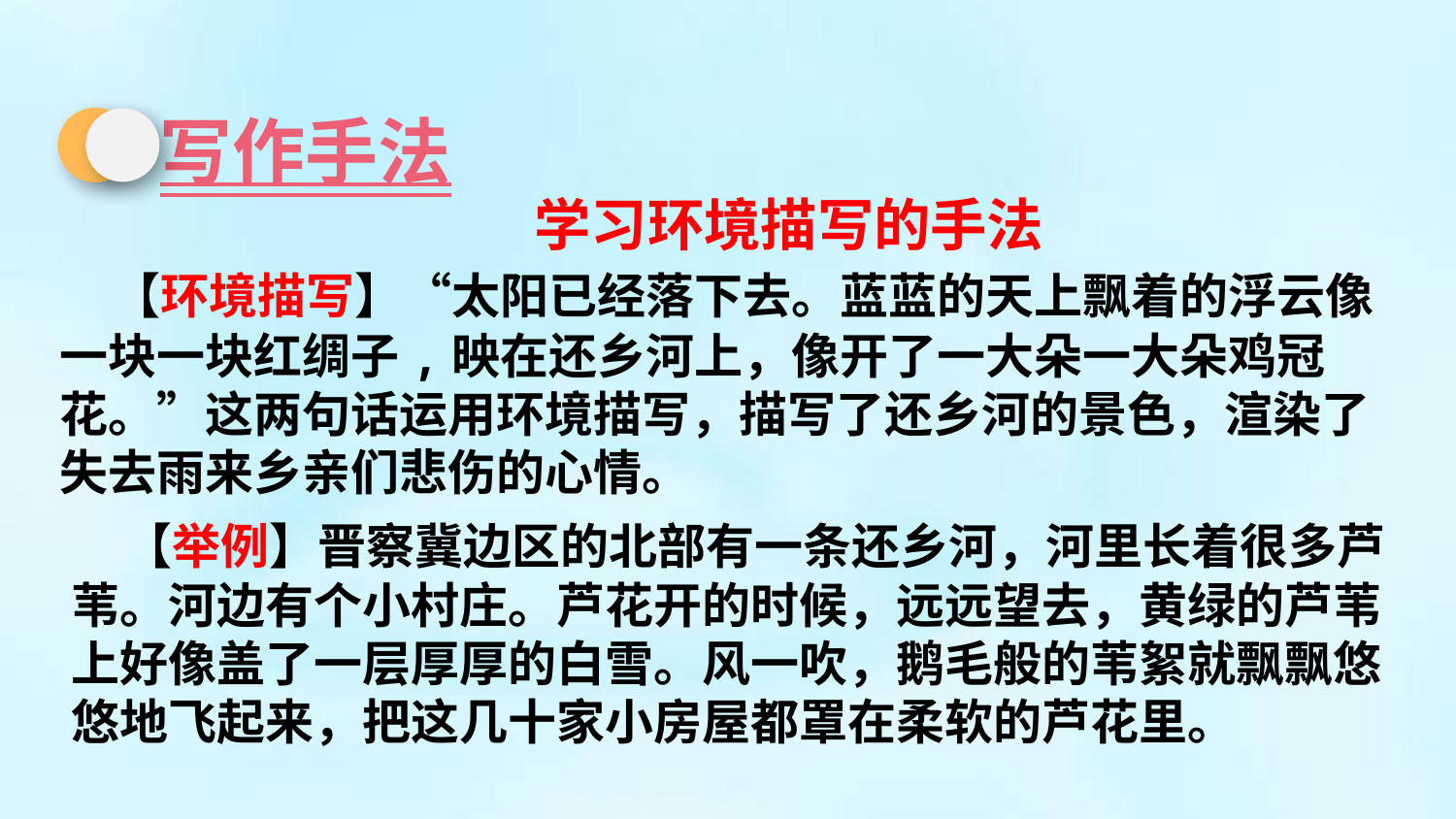

写作手法

学习环境描写的手法
   【环境描写】“太阳已经落下去。蓝蓝的天上飘着的浮云像一块一块红绸子,映在还乡河上，像开了一大朵一大朵鸡冠花。”这两句话运用环境描写，描写了还乡河的景色，渲染了失去雨来乡亲们悲伤的心情。
   【举例】晋察冀边区的北部有一条还乡河，河里长着很多芦苇。河边有个小村庄。芦花开的时候，远远望去，黄绿的芦苇上好像盖了一层厚厚的白雪。风一吹，鹅毛般的苇絮就飘飘悠悠地飞起来，把这几十家小房屋都罩在柔软的芦花里。